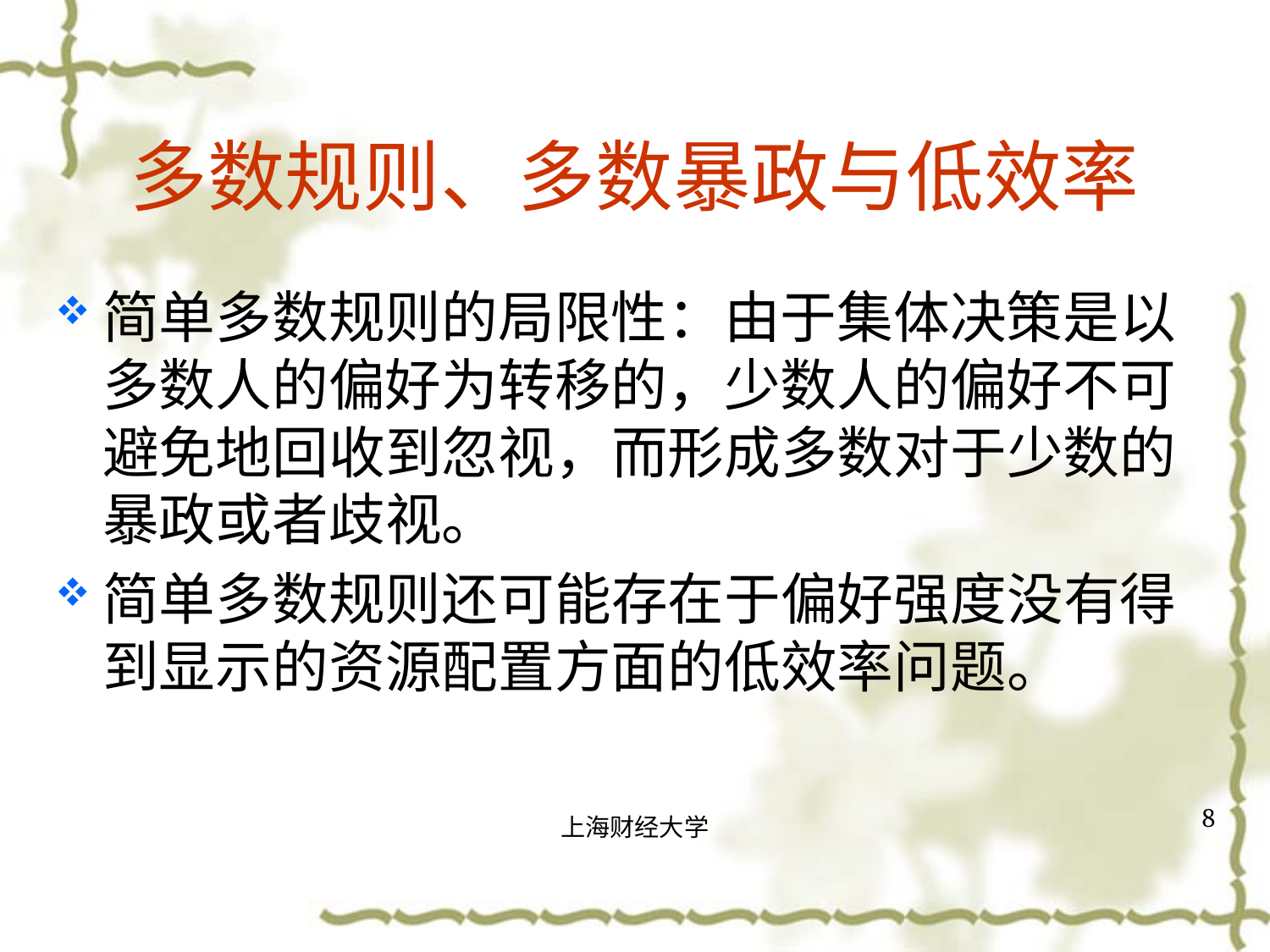

# 多数规则、多数暴政与低效率
简单多数规则的局限性：由于集体决策是以多数人的偏好为转移的，少数人的偏好不可避免地回收到忽视，而形成多数对于少数的暴政或者歧视。
简单多数规则还可能存在于偏好强度没有得到显示的资源配置方面的低效率问题。
8
上海财经大学